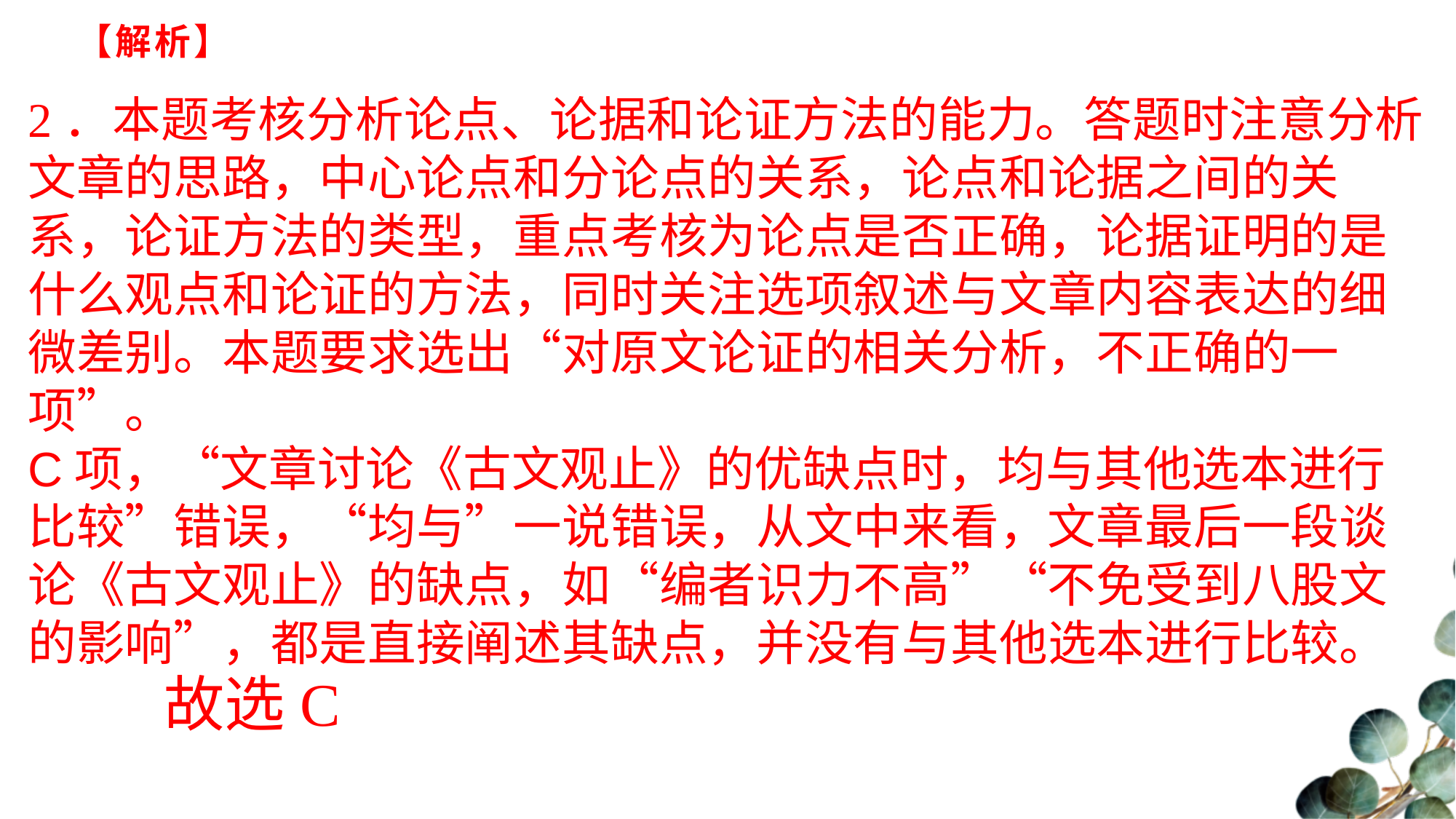

# 【解析】
2．本题考核分析论点、论据和论证方法的能力。答题时注意分析文章的思路，中心论点和分论点的关系，论点和论据之间的关系，论证方法的类型，重点考核为论点是否正确，论据证明的是什么观点和论证的方法，同时关注选项叙述与文章内容表达的细微差别。本题要求选出“对原文论证的相关分析，不正确的一项”。C项，“文章讨论《古文观止》的优缺点时，均与其他选本进行比较”错误，“均与”一说错误，从文中来看，文章最后一段谈论《古文观止》的缺点，如“编者识力不高”“不免受到八股文的影响”，都是直接阐述其缺点，并没有与其他选本进行比较。
故选C